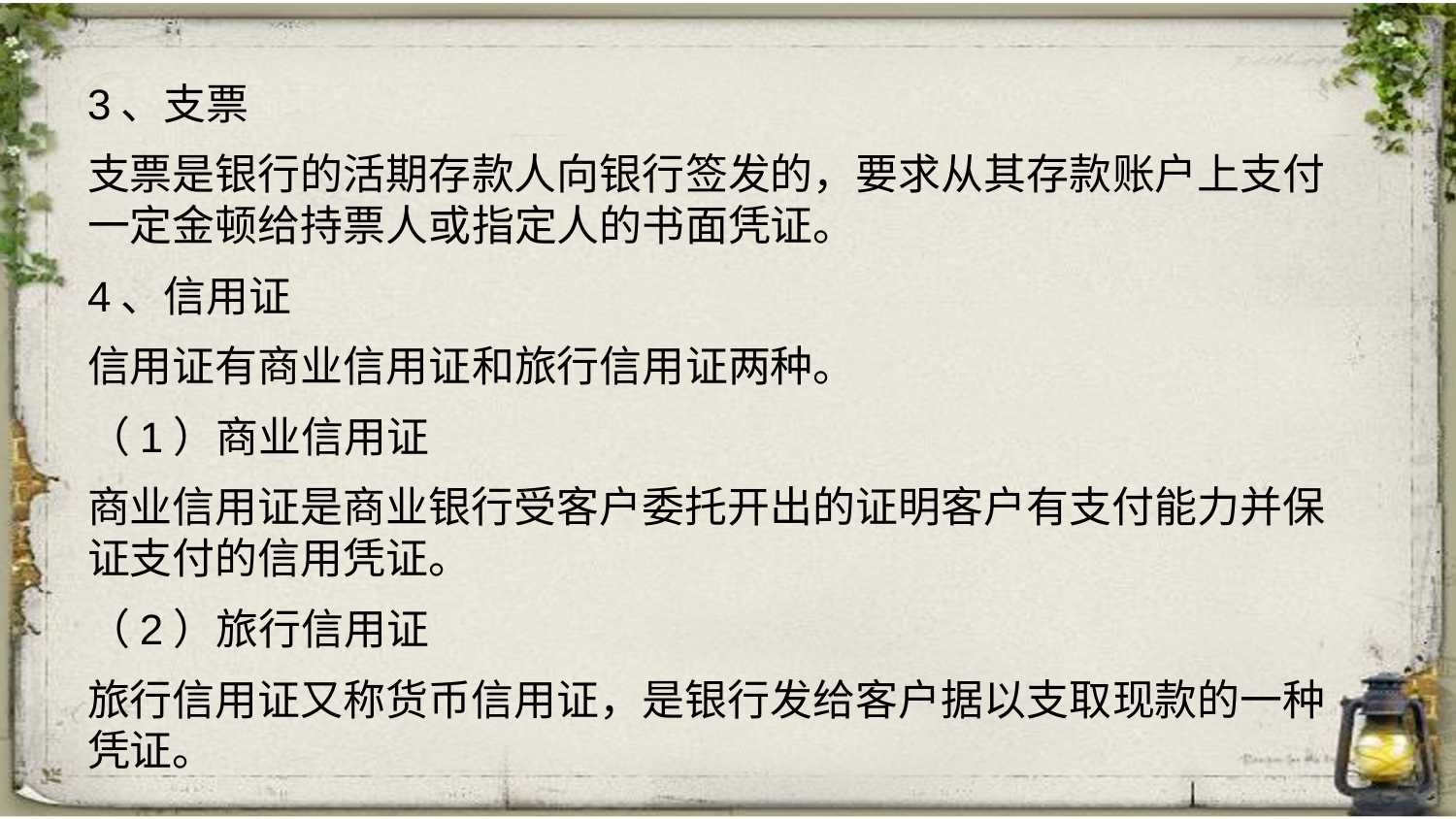

3、支票
支票是银行的活期存款人向银行签发的，要求从其存款账户上支付一定金顿给持票人或指定人的书面凭证。
4、信用证
信用证有商业信用证和旅行信用证两种。
（1）商业信用证
商业信用证是商业银行受客户委托开出的证明客户有支付能力并保证支付的信用凭证。
（2）旅行信用证
旅行信用证又称货币信用证，是银行发给客户据以支取现款的一种凭证。